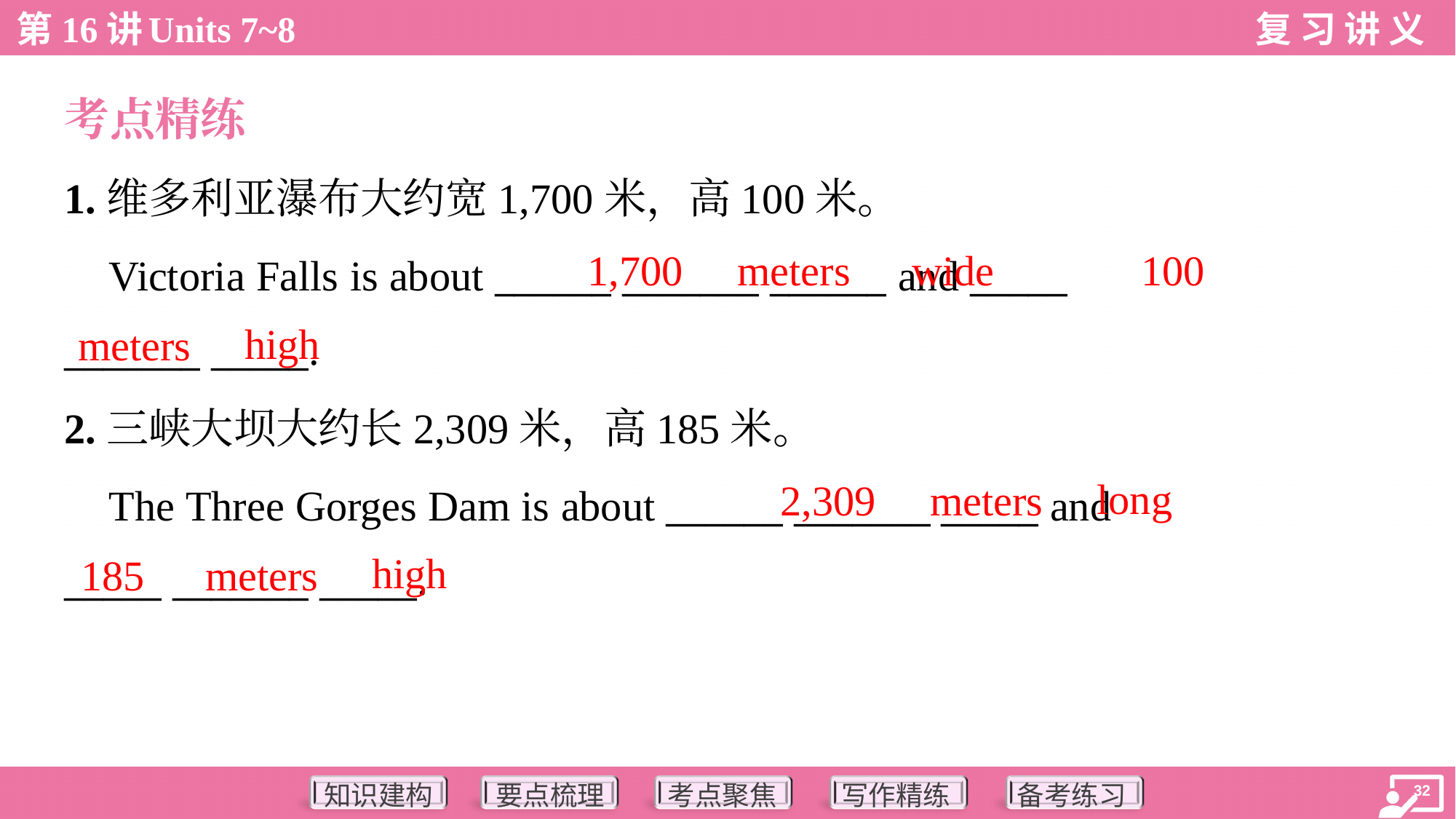

考点精练
1.维多利亚瀑布大约宽1,700米，高100米。
    Victoria Falls is about ______ _______ ______ and _____
_______ _____.
1,700
meters
wide
100
high
meters
2.三峡大坝大约长2,309米，高185米。
    The Three Gorges Dam is about ______ _______ _____ and
_____ _______ _____.
long
2,309
meters
high
185
meters